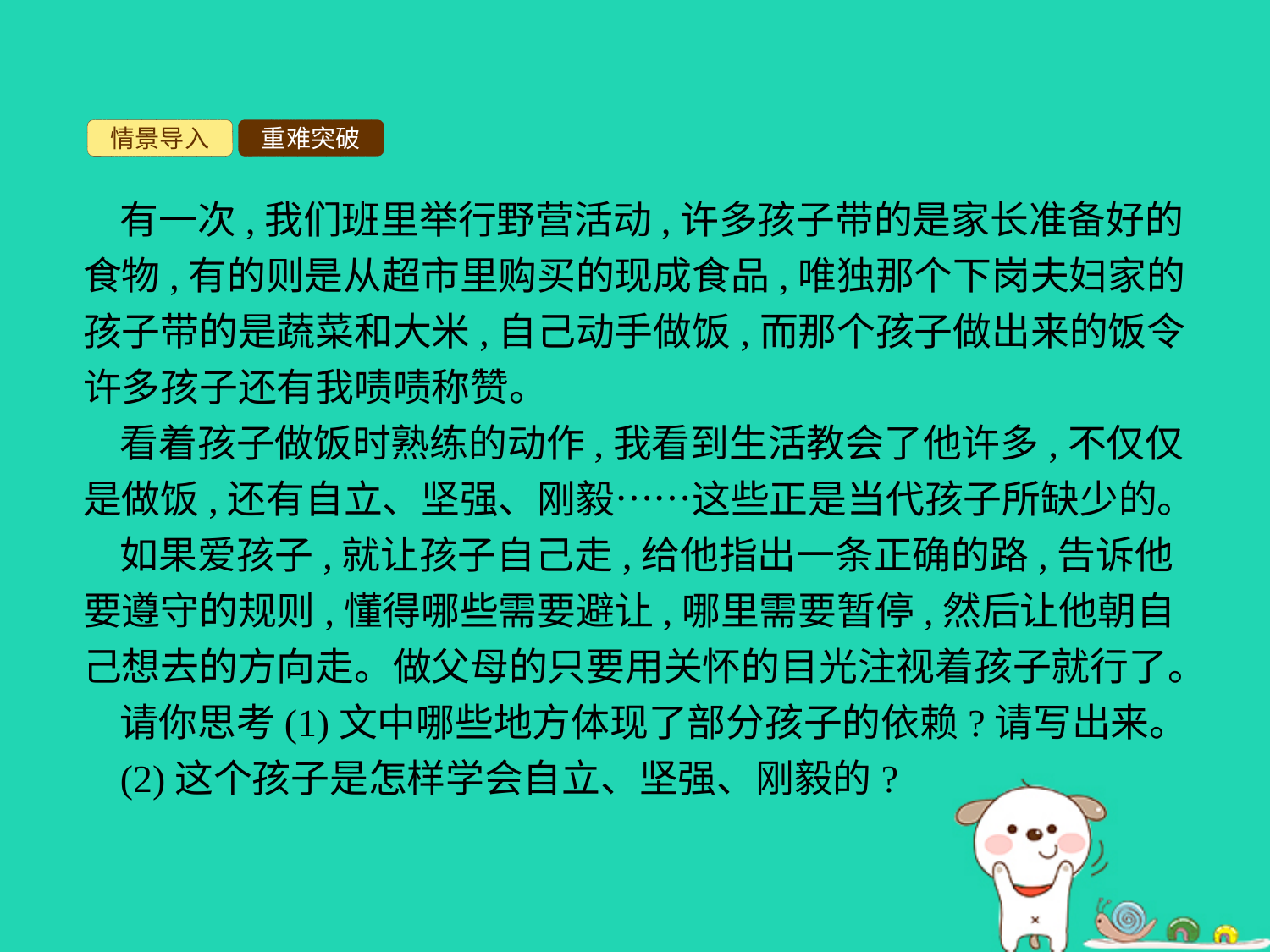

情景导入
重难突破
有一次,我们班里举行野营活动,许多孩子带的是家长准备好的食物,有的则是从超市里购买的现成食品,唯独那个下岗夫妇家的孩子带的是蔬菜和大米,自己动手做饭,而那个孩子做出来的饭令许多孩子还有我啧啧称赞。
看着孩子做饭时熟练的动作,我看到生活教会了他许多,不仅仅是做饭,还有自立、坚强、刚毅……这些正是当代孩子所缺少的。
如果爱孩子,就让孩子自己走,给他指出一条正确的路,告诉他要遵守的规则,懂得哪些需要避让,哪里需要暂停,然后让他朝自己想去的方向走。做父母的只要用关怀的目光注视着孩子就行了。
请你思考(1)文中哪些地方体现了部分孩子的依赖?请写出来。
(2)这个孩子是怎样学会自立、坚强、刚毅的?